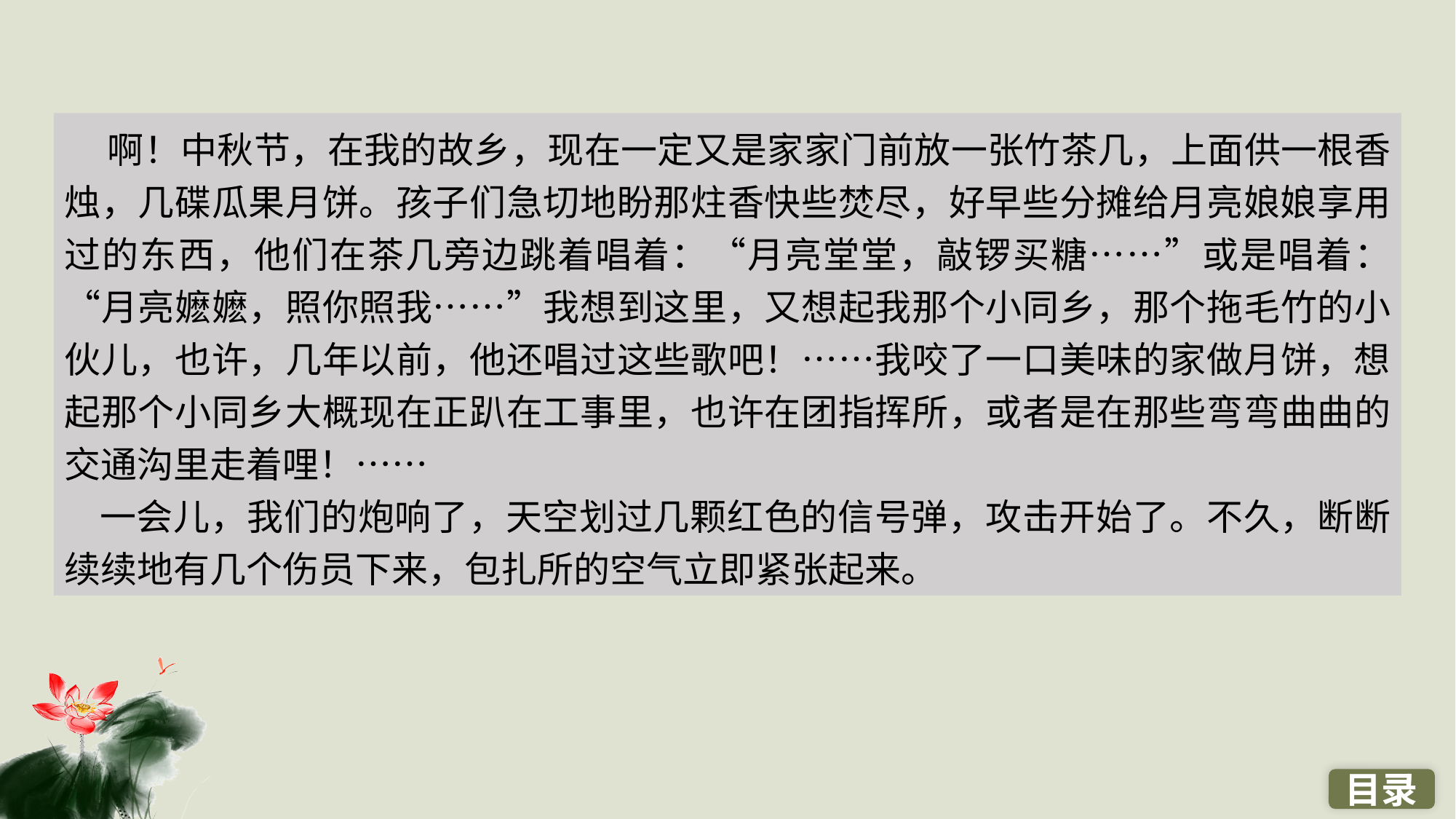

啊！中秋节，在我的故乡，现在一定又是家家门前放一张竹茶几，上面供一根香烛，几碟瓜果月饼。孩子们急切地盼那炷香快些焚尽，好早些分摊给月亮娘娘享用过的东西，他们在茶几旁边跳着唱着：“月亮堂堂，敲锣买糖……”或是唱着：“月亮嬷嬷，照你照我……”我想到这里，又想起我那个小同乡，那个拖毛竹的小伙儿，也许，几年以前，他还唱过这些歌吧！……我咬了一口美味的家做月饼，想起那个小同乡大概现在正趴在工事里，也许在团指挥所，或者是在那些弯弯曲曲的交通沟里走着哩！……
   一会儿，我们的炮响了，天空划过几颗红色的信号弹，攻击开始了。不久，断断续续地有几个伤员下来，包扎所的空气立即紧张起来。